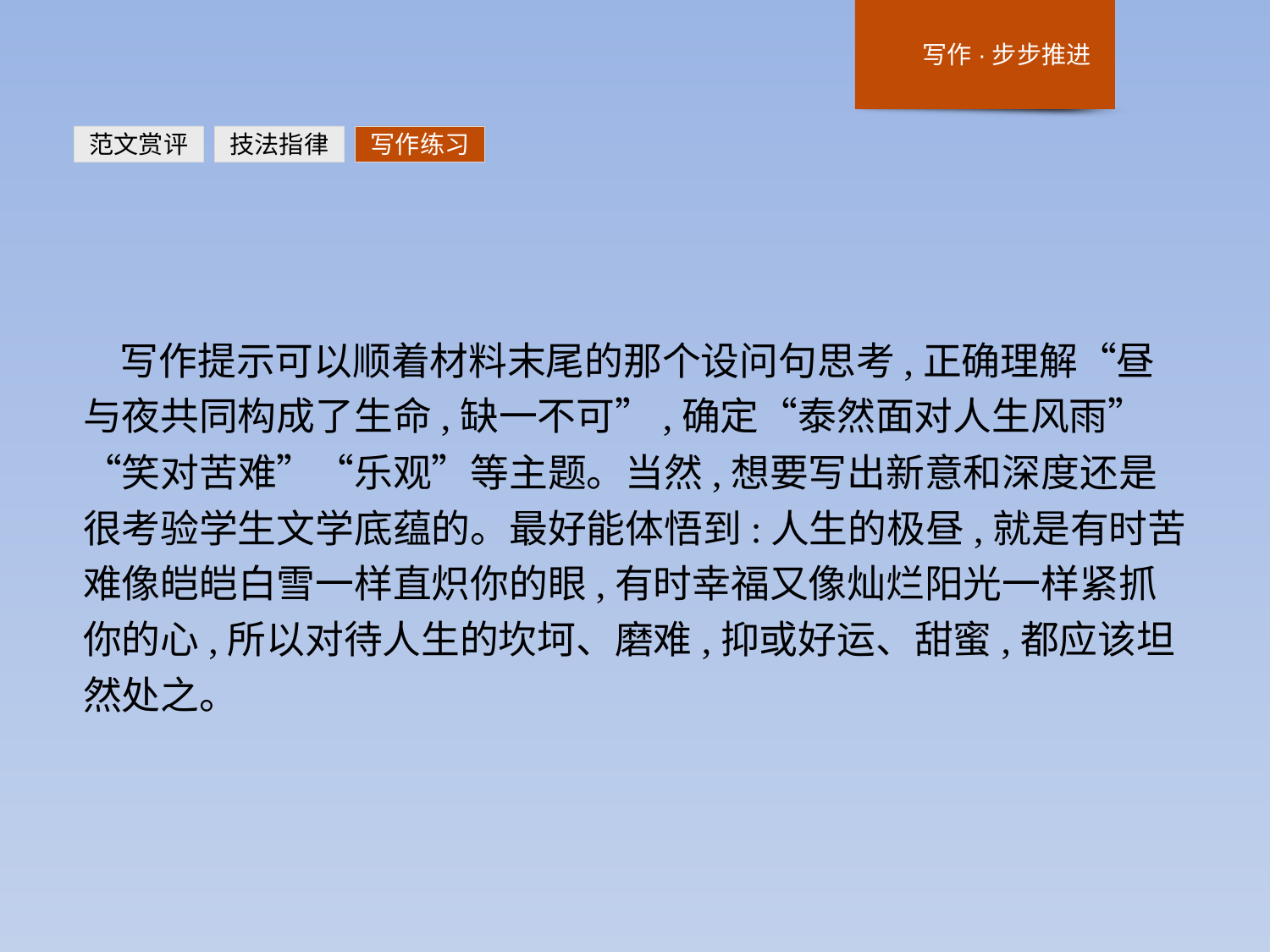

范文赏评
技法指律
写作练习
写作提示可以顺着材料末尾的那个设问句思考,正确理解“昼与夜共同构成了生命,缺一不可”,确定“泰然面对人生风雨”“笑对苦难”“乐观”等主题。当然,想要写出新意和深度还是很考验学生文学底蕴的。最好能体悟到:人生的极昼,就是有时苦难像皑皑白雪一样直炽你的眼,有时幸福又像灿烂阳光一样紧抓你的心,所以对待人生的坎坷、磨难,抑或好运、甜蜜,都应该坦然处之。